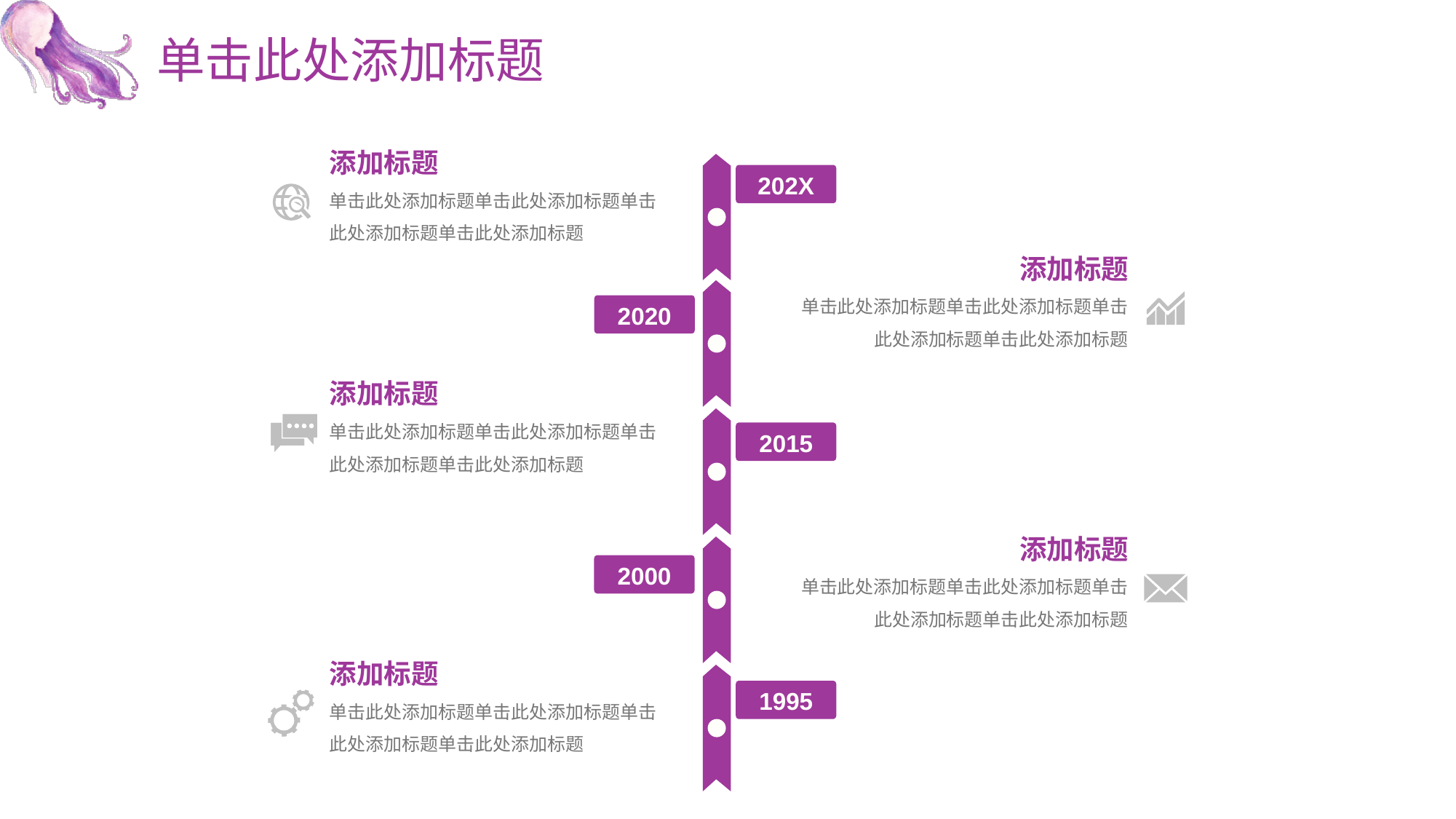

# 单击此处添加标题
添加标题
单击此处添加标题单击此处添加标题单击此处添加标题单击此处添加标题

202X

添加标题
单击此处添加标题单击此处添加标题单击此处添加标题单击此处添加标题

2020
添加标题
单击此处添加标题单击此处添加标题单击此处添加标题单击此处添加标题

2015
添加标题
单击此处添加标题单击此处添加标题单击此处添加标题单击此处添加标题

2000

添加标题
单击此处添加标题单击此处添加标题单击此处添加标题单击此处添加标题

1995